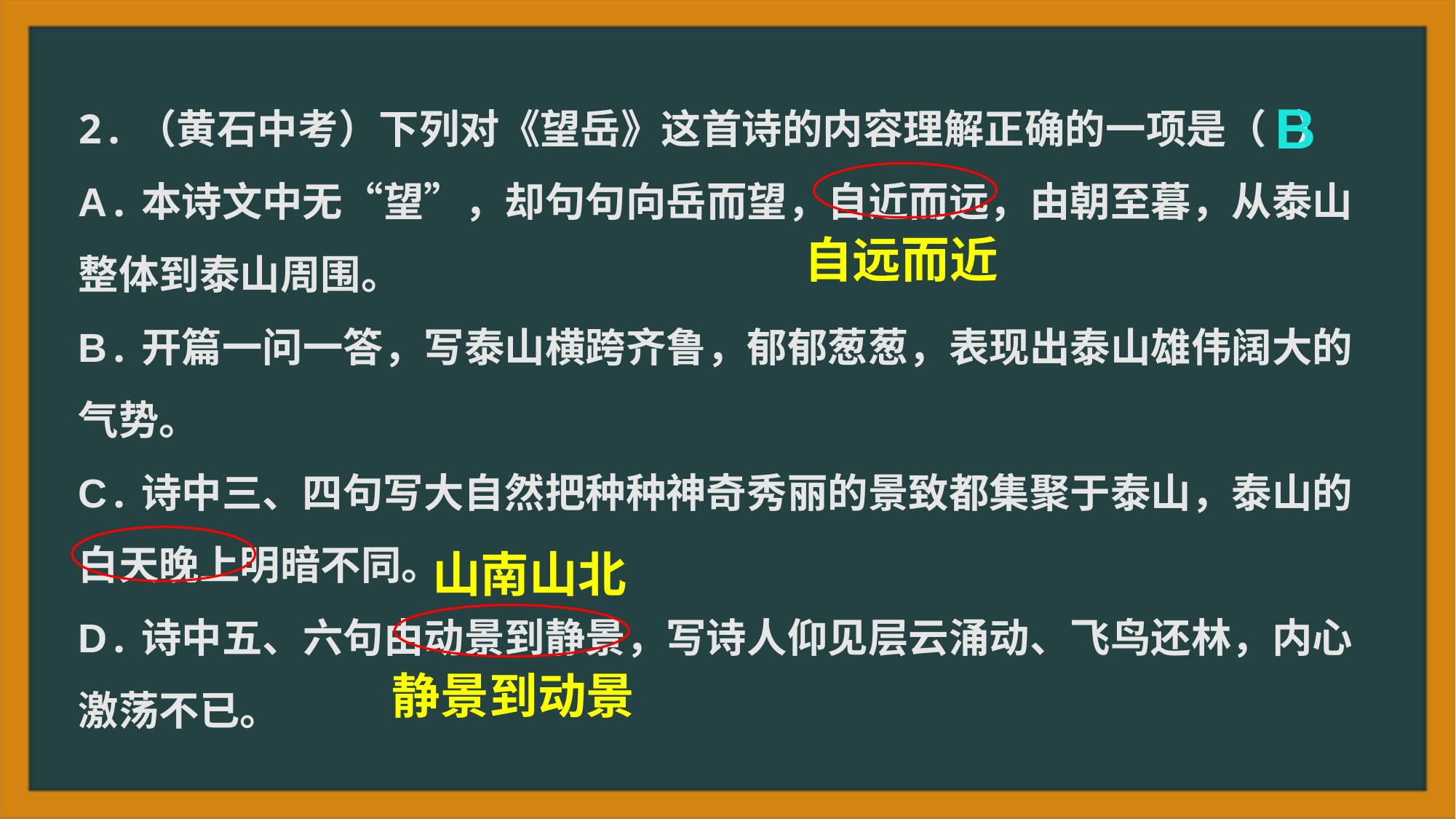

B
2.（黄石中考）下列对《望岳》这首诗的内容理解正确的一项是（   ）
A.本诗文中无“望”，却句句向岳而望，自近而远，由朝至暮，从泰山整体到泰山周围。
B.开篇一问一答，写泰山横跨齐鲁，郁郁葱葱，表现出泰山雄伟阔大的气势。
C.诗中三、四句写大自然把种种神奇秀丽的景致都集聚于泰山，泰山的白天晚上明暗不同。
D.诗中五、六句由动景到静景，写诗人仰见层云涌动、飞鸟还林，内心激荡不已。

自远而近
山南山北

静景到动景